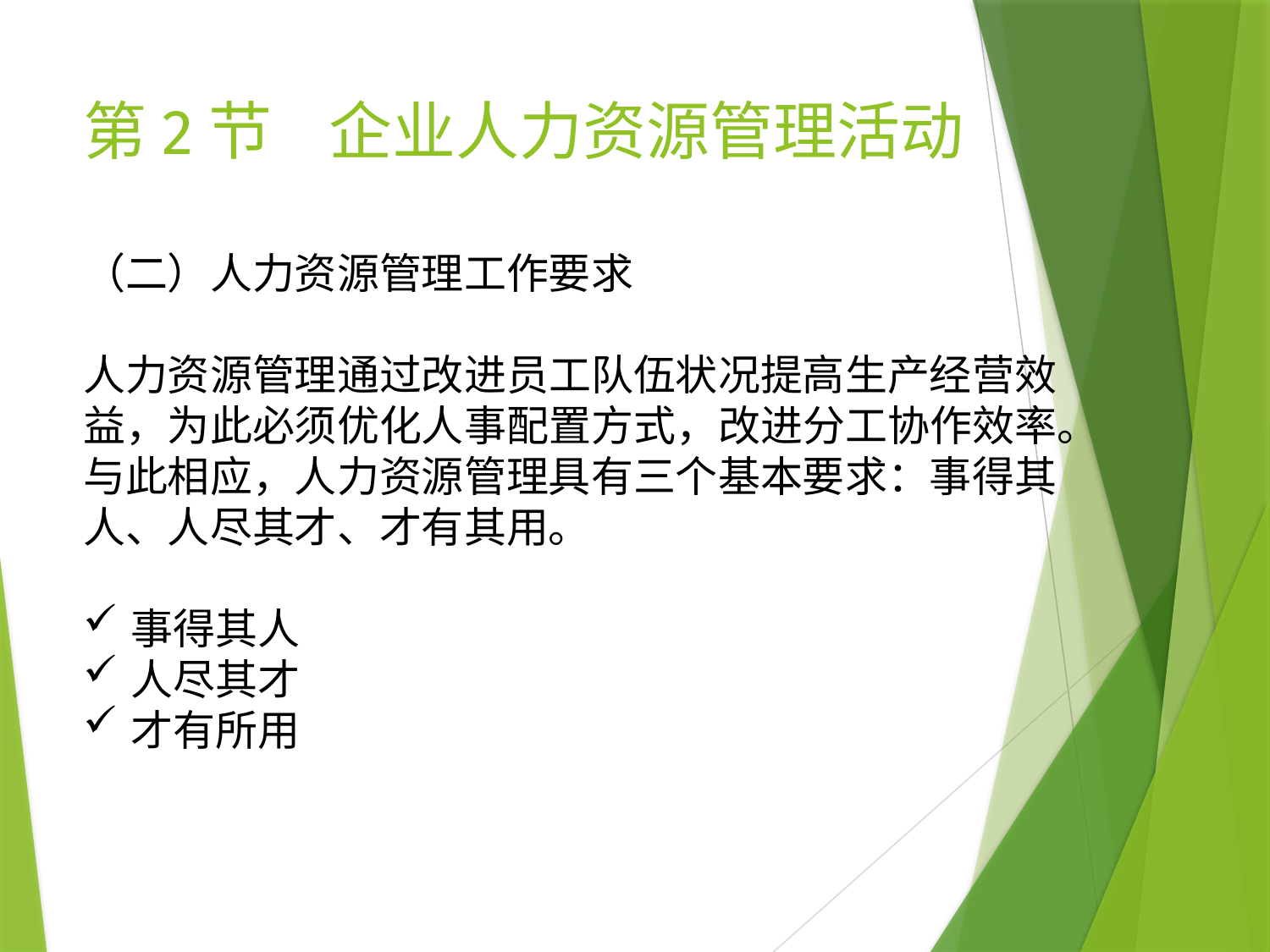

# 第2节    企业人力资源管理活动
（二）人力资源管理工作要求

人力资源管理通过改进员工队伍状况提高生产经营效益，为此必须优化人事配置方式，改进分工协作效率。与此相应，人力资源管理具有三个基本要求：事得其人、人尽其才、才有其用。

事得其人
人尽其才
才有所用